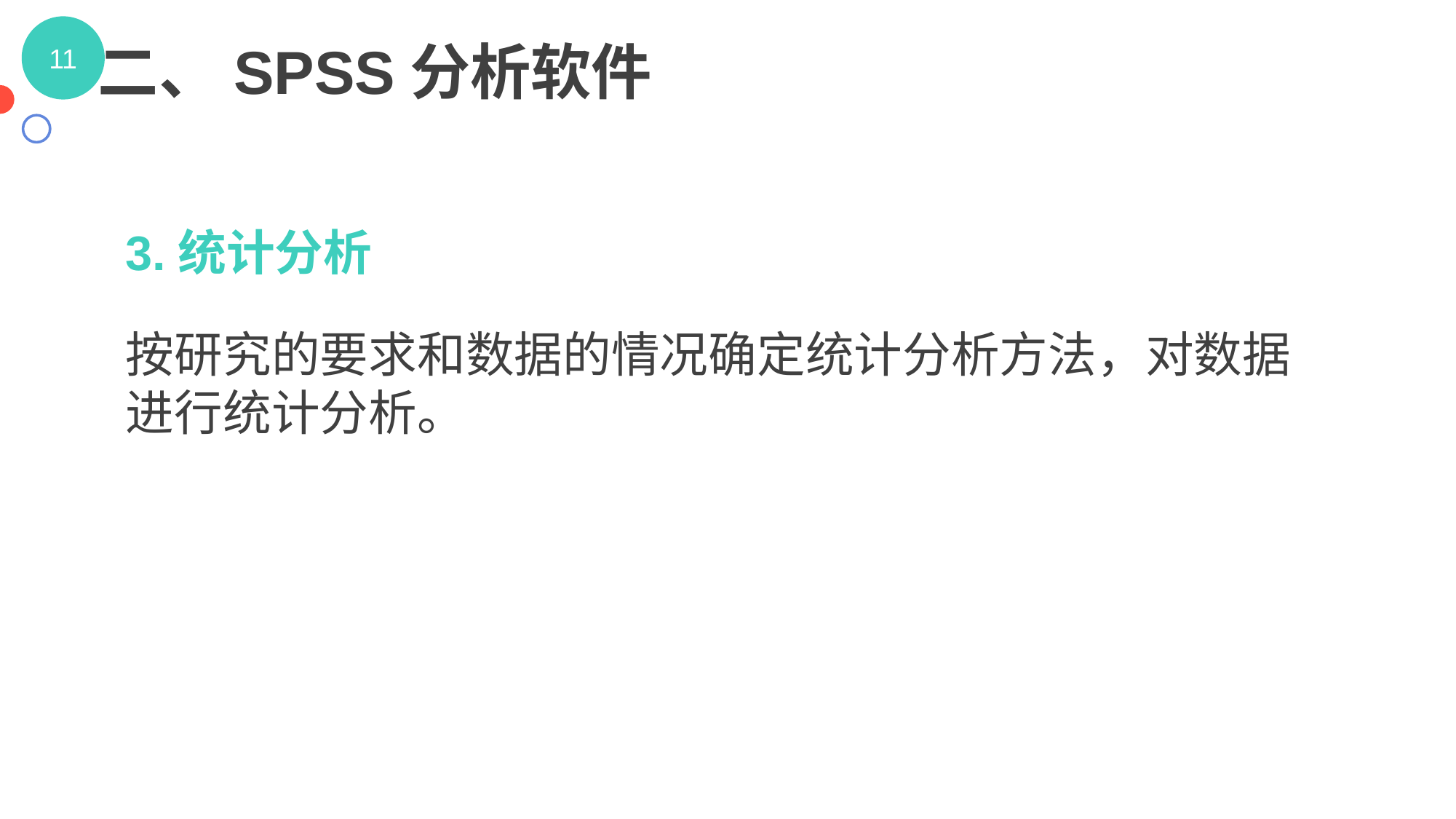

二、SPSS分析软件
3.统计分析

按研究的要求和数据的情况确定统计分析方法，对数据进行统计分析。